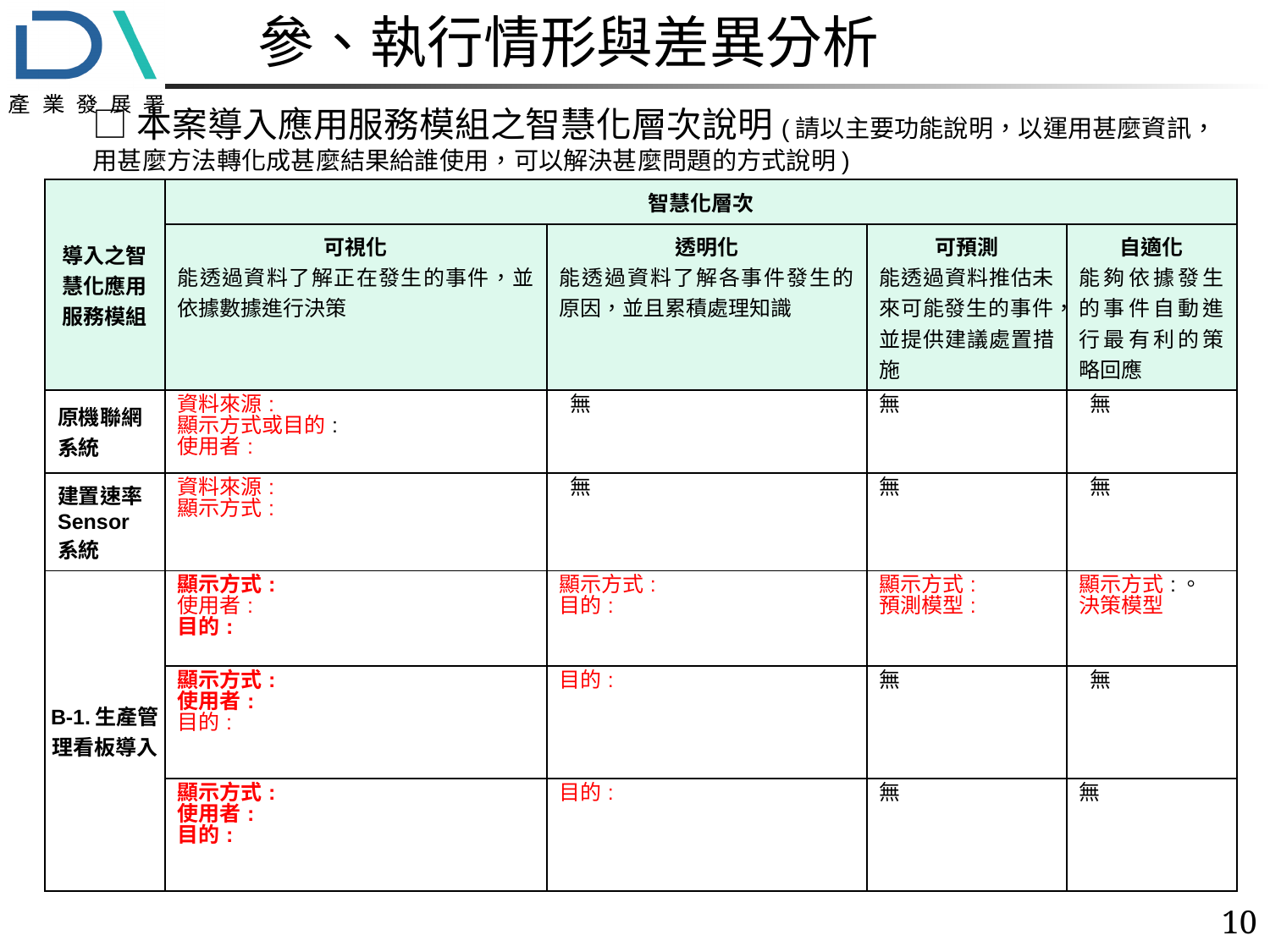

# 參、執行情形與差異分析
□本案導入應用服務模組之智慧化層次說明(請以主要功能說明，以運用甚麼資訊，用甚麼方法轉化成甚麼結果給誰使用，可以解決甚麼問題的方式說明)

| 導入之智慧化應用服務模組 | 智慧化層次 |  |  |  |
| --- | --- | --- | --- | --- |
|  | 可視化 能透過資料了解正在發生的事件，並依據數據進行決策 | 透明化 能透過資料了解各事件發生的原因，並且累積處理知識 | 可預測 能透過資料推估未來可能發生的事件，並提供建議處置措施 | 自適化 能夠依據發生的事件自動進行最有利的策略回應 |
| 原機聯網系統 | 資料來源: 顯示方式或目的: 使用者: | 無 | 無 | 無 |
| 建置速率Sensor 系統 | 資料來源: 顯示方式: | 無 | 無 | 無 |
| B-1.生產管理看板導入 | 顯示方式: 使用者: 目的: | 顯示方式: 目的: | 顯示方式: 預測模型: | 顯示方式:。 決策模型 |
|  | 顯示方式: 使用者: 目的: | 目的: | 無 | 無 |
|  | 顯示方式: 使用者: 目的: | 目的: | 無 | 無 |
10